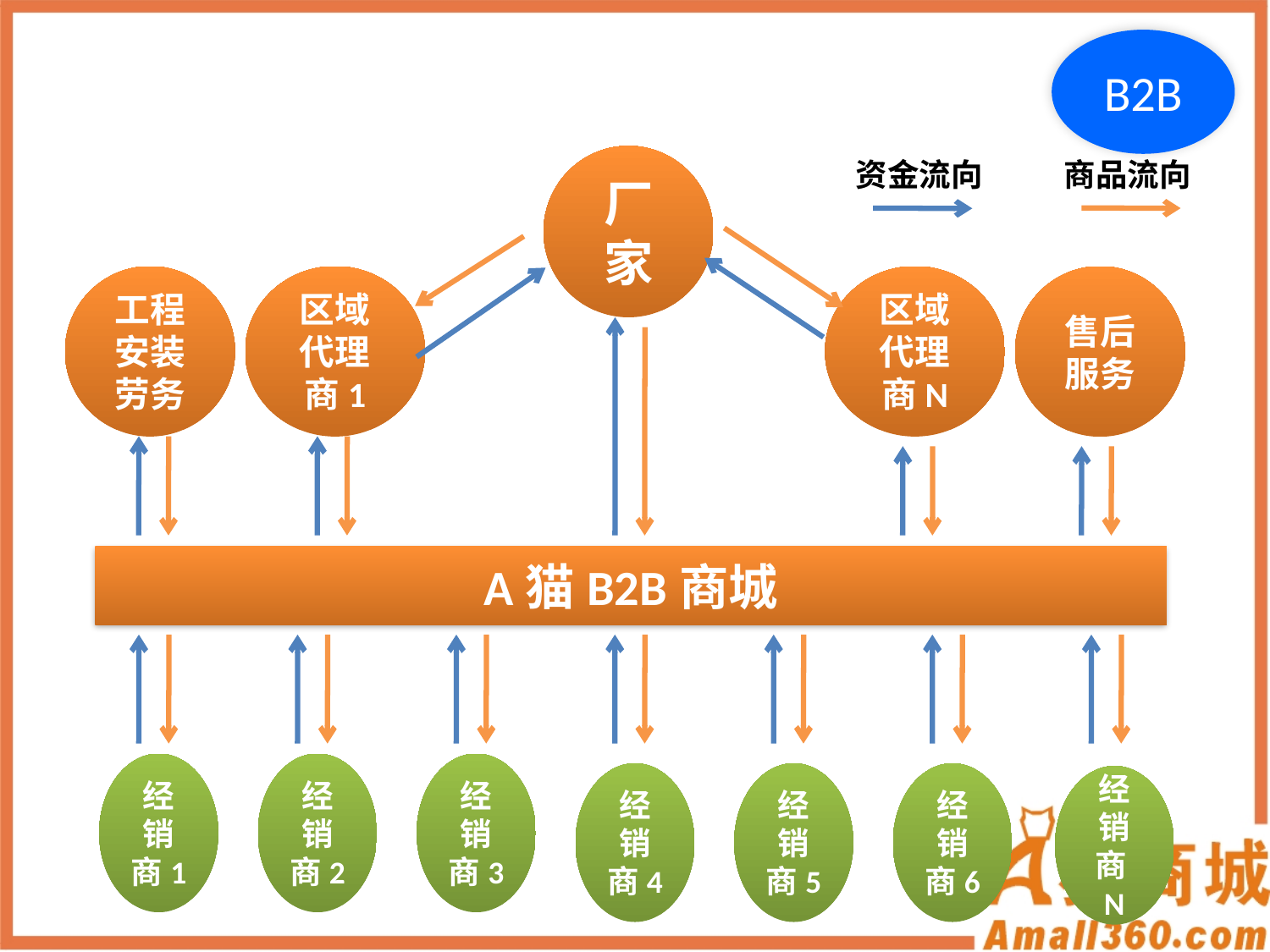

B2B
厂家
资金流向
商品流向

工程安装劳务
区域代理商1
区域代理商N
售后服务

A猫B2B商城

经销商1
经销商2
经销商3
经销商4
经销商5
经销商6
经销商N